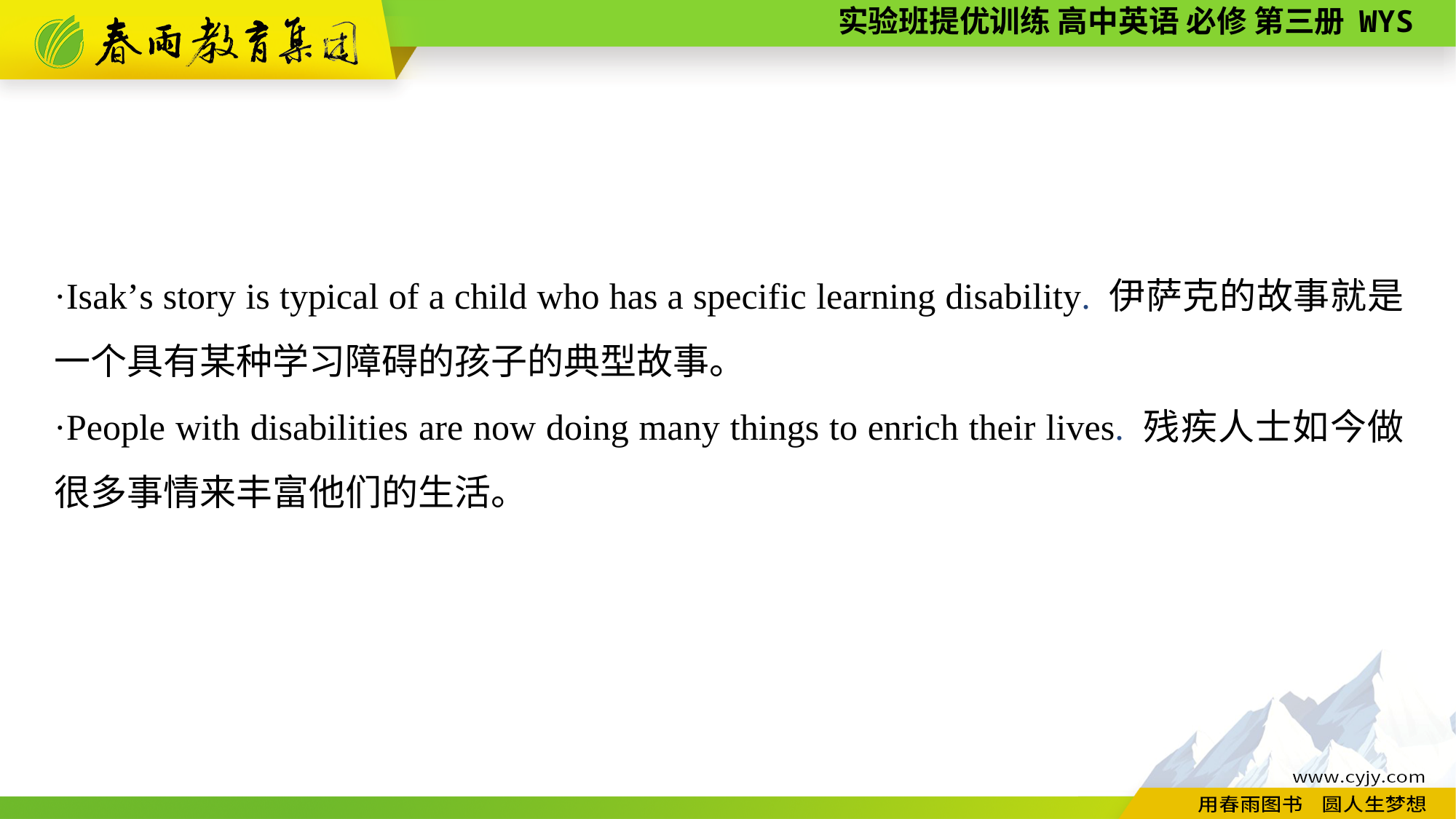

·Isak’s story is typical of a child who has a specific learning disability. 伊萨克的故事就是一个具有某种学习障碍的孩子的典型故事。
·People with disabilities are now doing many things to enrich their lives. 残疾人士如今做很多事情来丰富他们的生活。